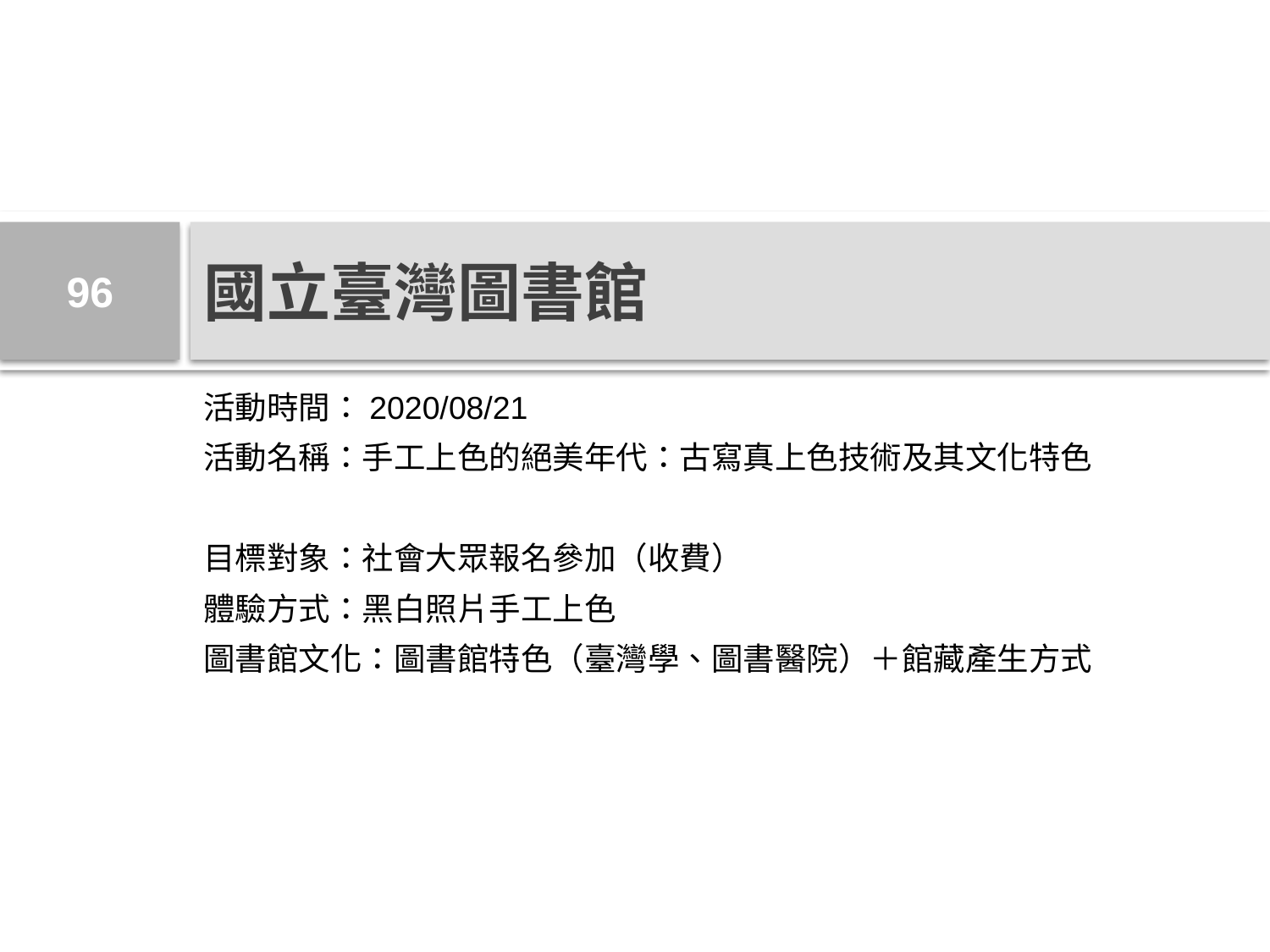

96
# 國立臺灣圖書館
活動時間：2020/08/21
活動名稱：手工上色的絕美年代：古寫真上色技術及其文化特色

目標對象：社會大眾報名參加（收費）
體驗方式：黑白照片手工上色
圖書館文化：圖書館特色（臺灣學、圖書醫院）＋館藏產生方式